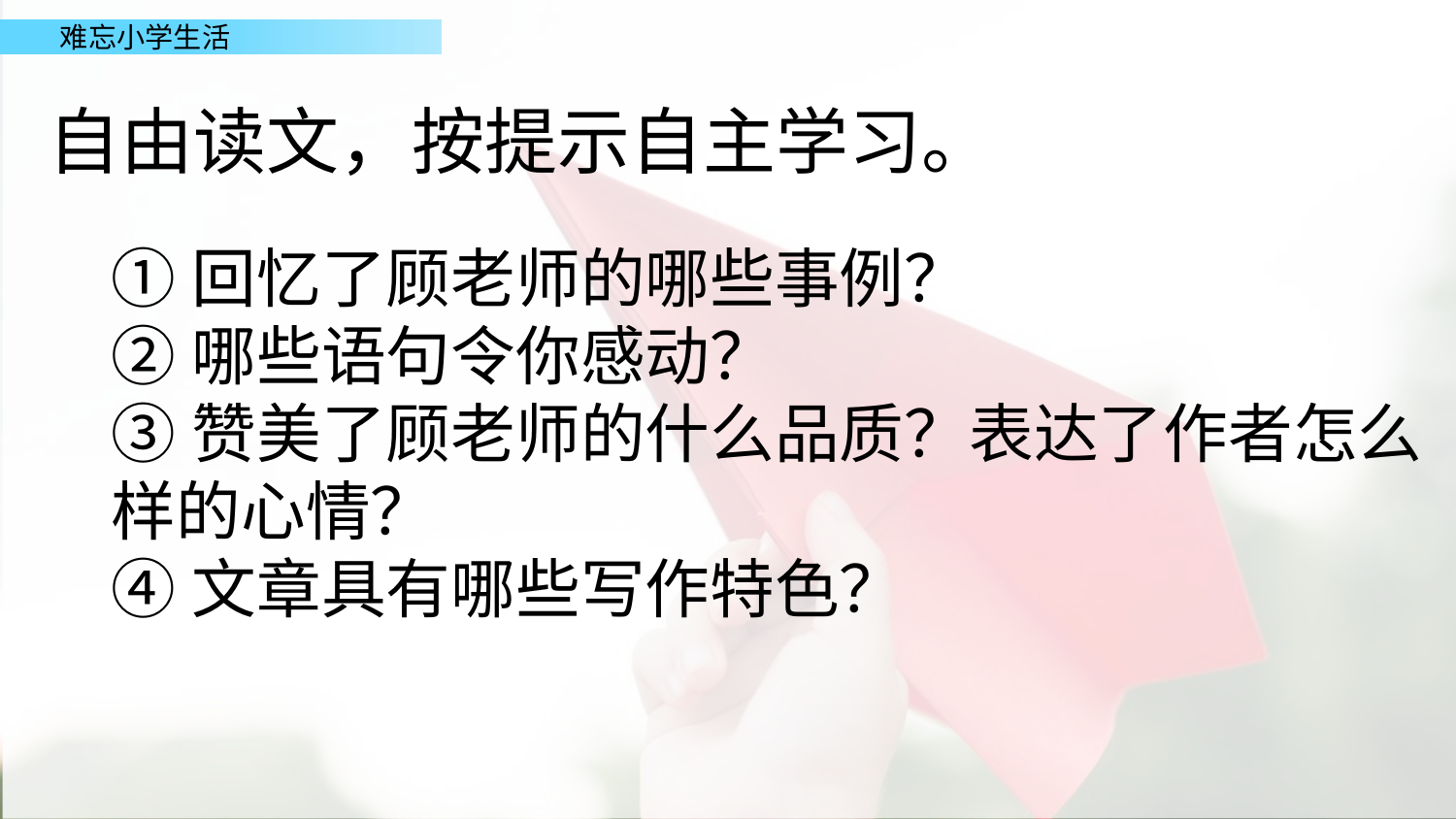

自由读文，按提示自主学习。
①回忆了顾老师的哪些事例？
②哪些语句令你感动？
③赞美了顾老师的什么品质？表达了作者怎么样的心情？
④文章具有哪些写作特色？